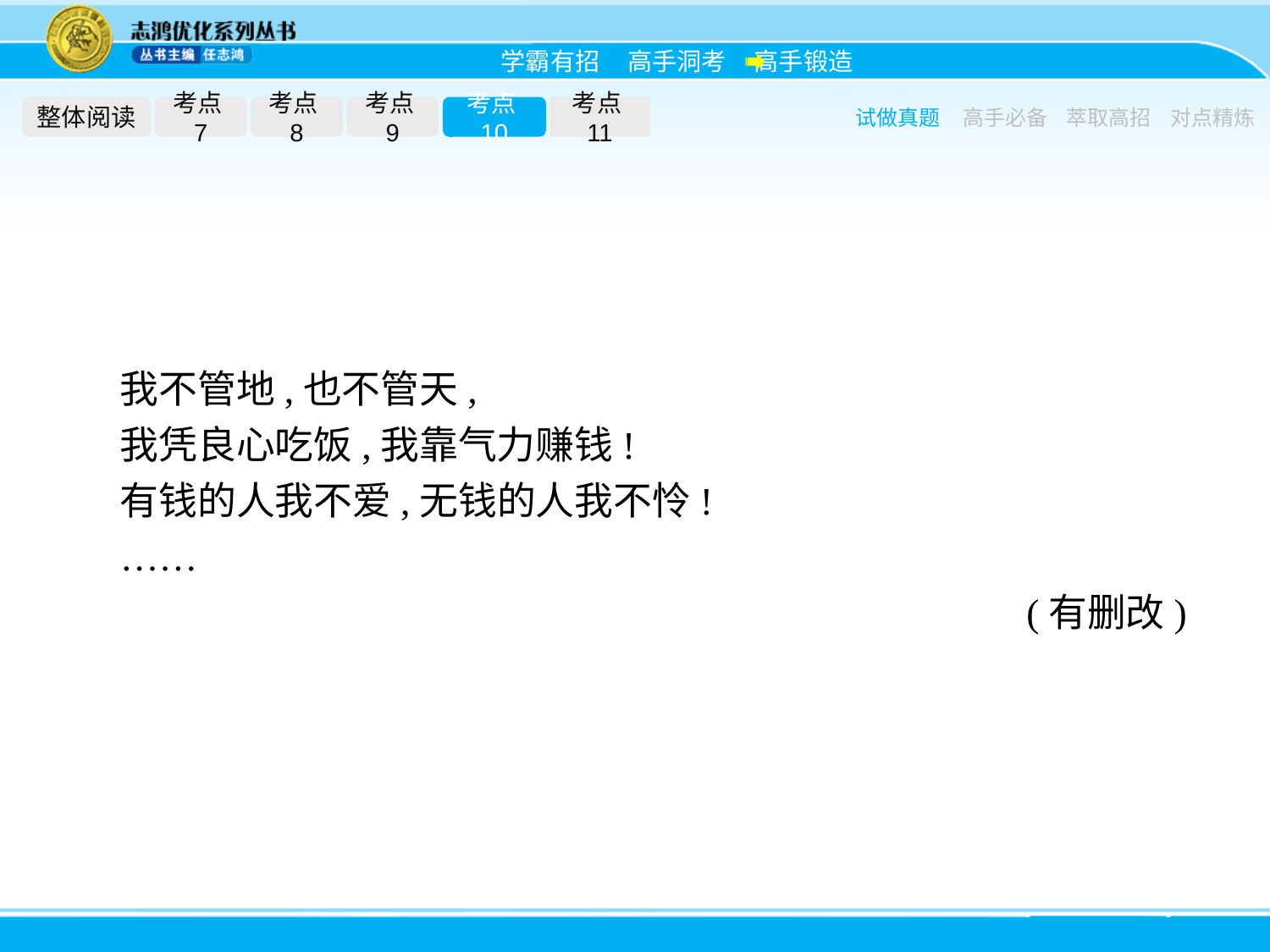

整体阅读
考点7
考点8
考点9
考点10
考点11
试做真题
高手必备
萃取高招
对点精炼
我不管地,也不管天,
我凭良心吃饭,我靠气力赚钱!
有钱的人我不爱,无钱的人我不怜!
……
(有删改)